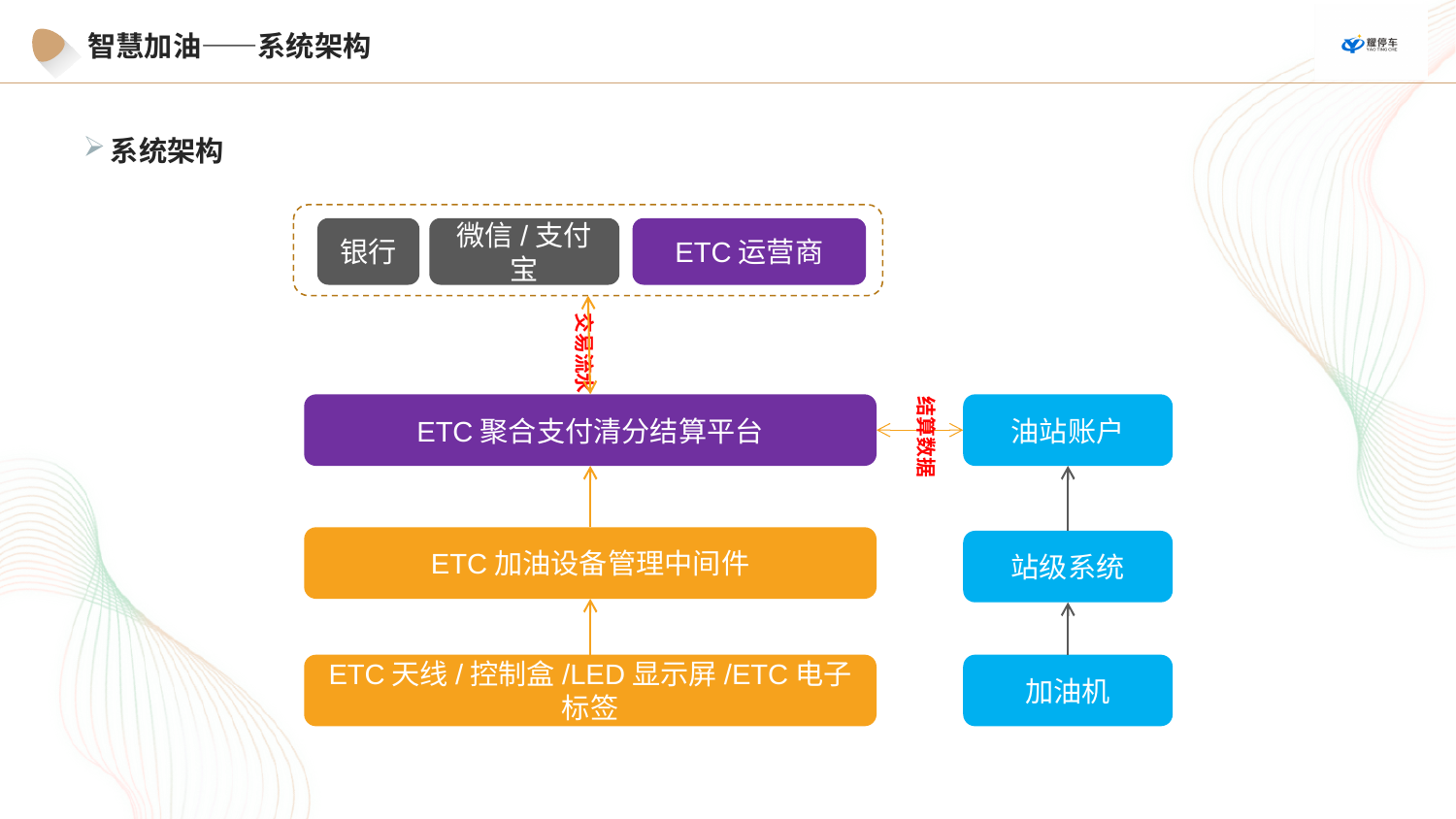

智慧加油——系统架构
系统架构

银行
微信/支付宝
ETC运营商
交易流水
结算数据
ETC聚合支付清分结算平台
油站账户
ETC加油设备管理中间件
站级系统
加油机
ETC天线/控制盒/LED显示屏/ETC电子标签